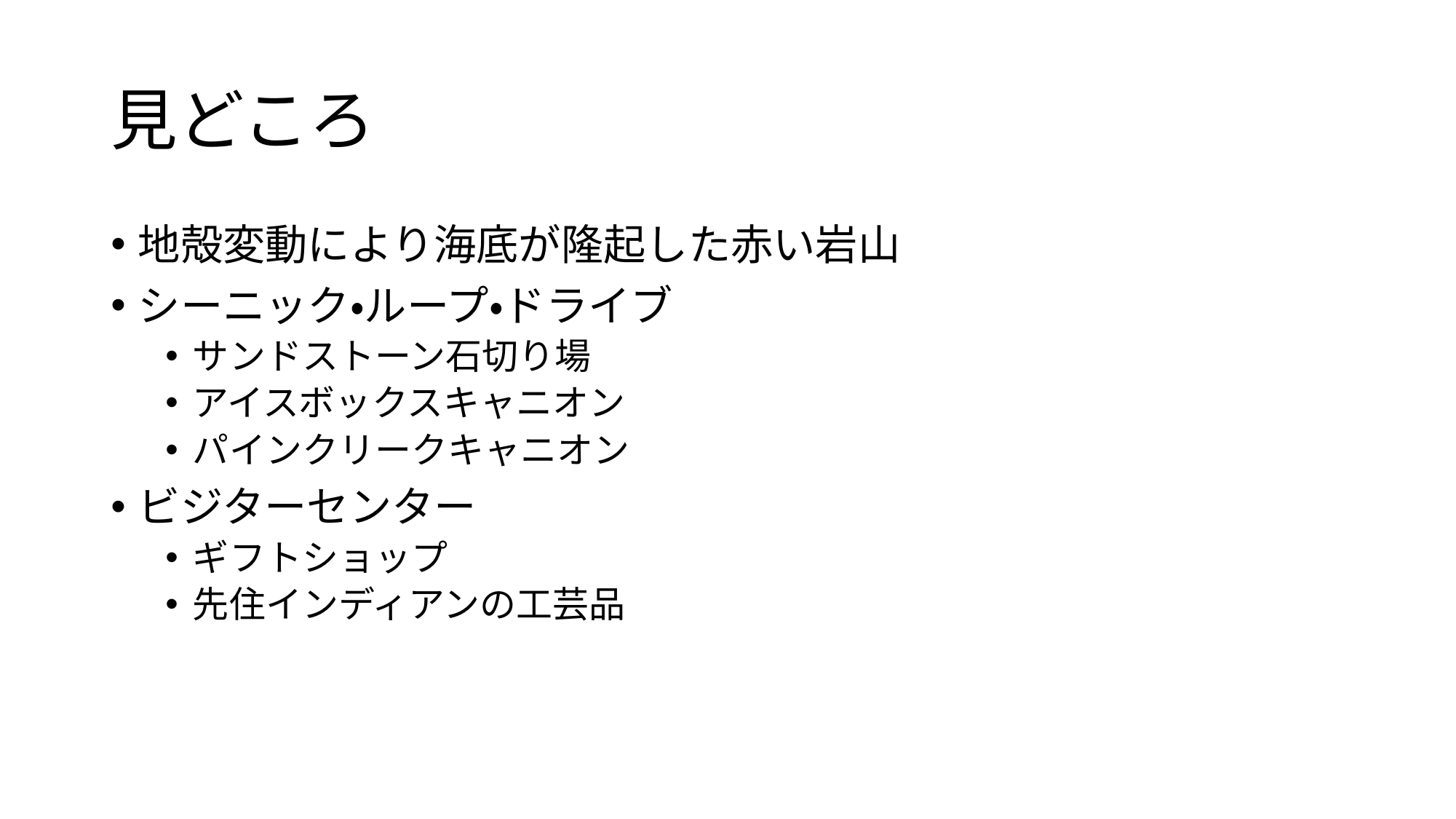

# 見どころ
地殻変動により海底が隆起した赤い岩山
シーニック・ループ・ドライブ
サンドストーン石切り場
アイスボックスキャニオン
パインクリークキャニオン
ビジターセンター
ギフトショップ
先住インディアンの工芸品